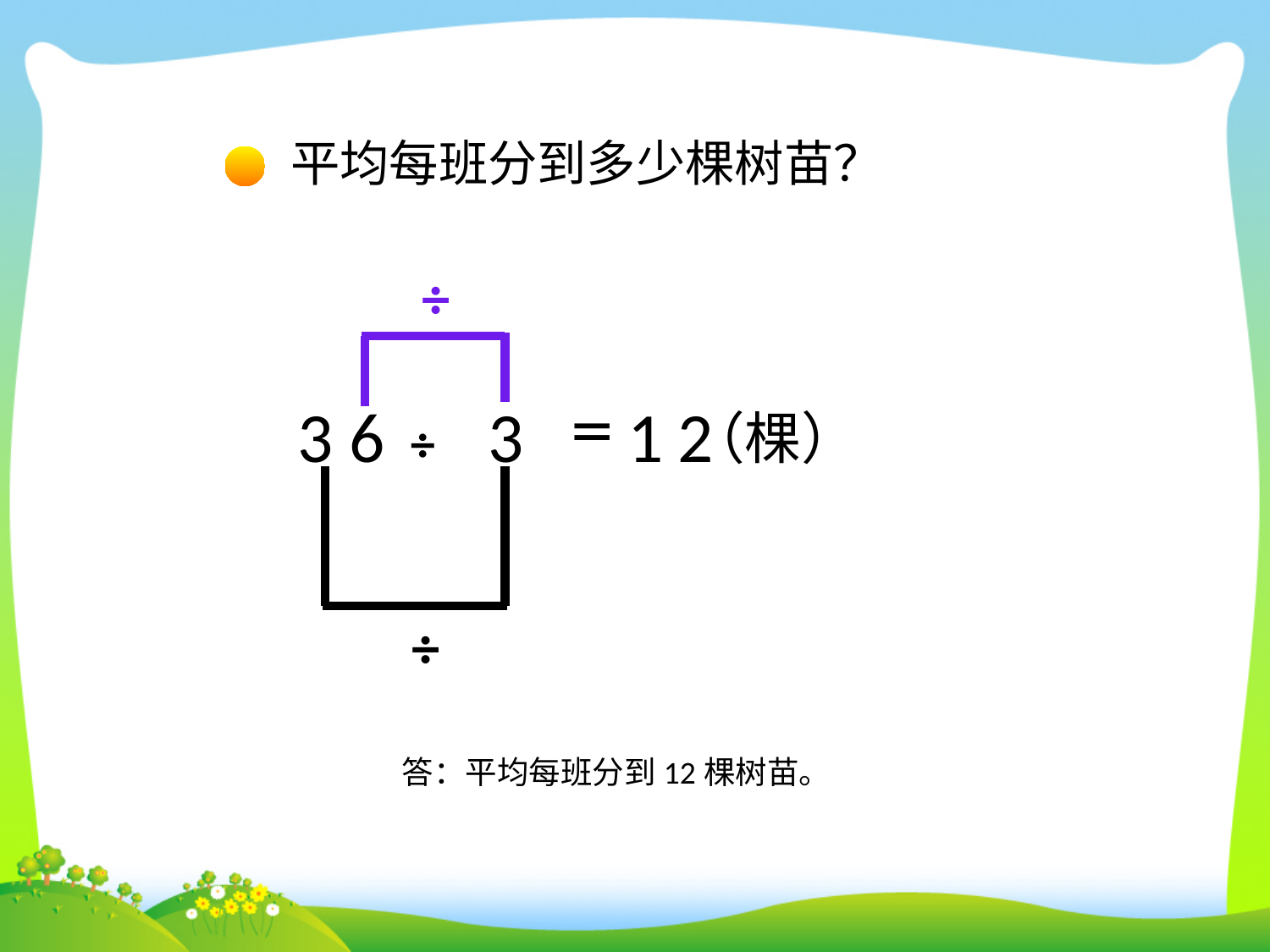

平均每班分到多少棵树苗？

÷
3 6
3
1
2
＝
（棵）
÷
÷
答：平均每班分到12棵树苗。